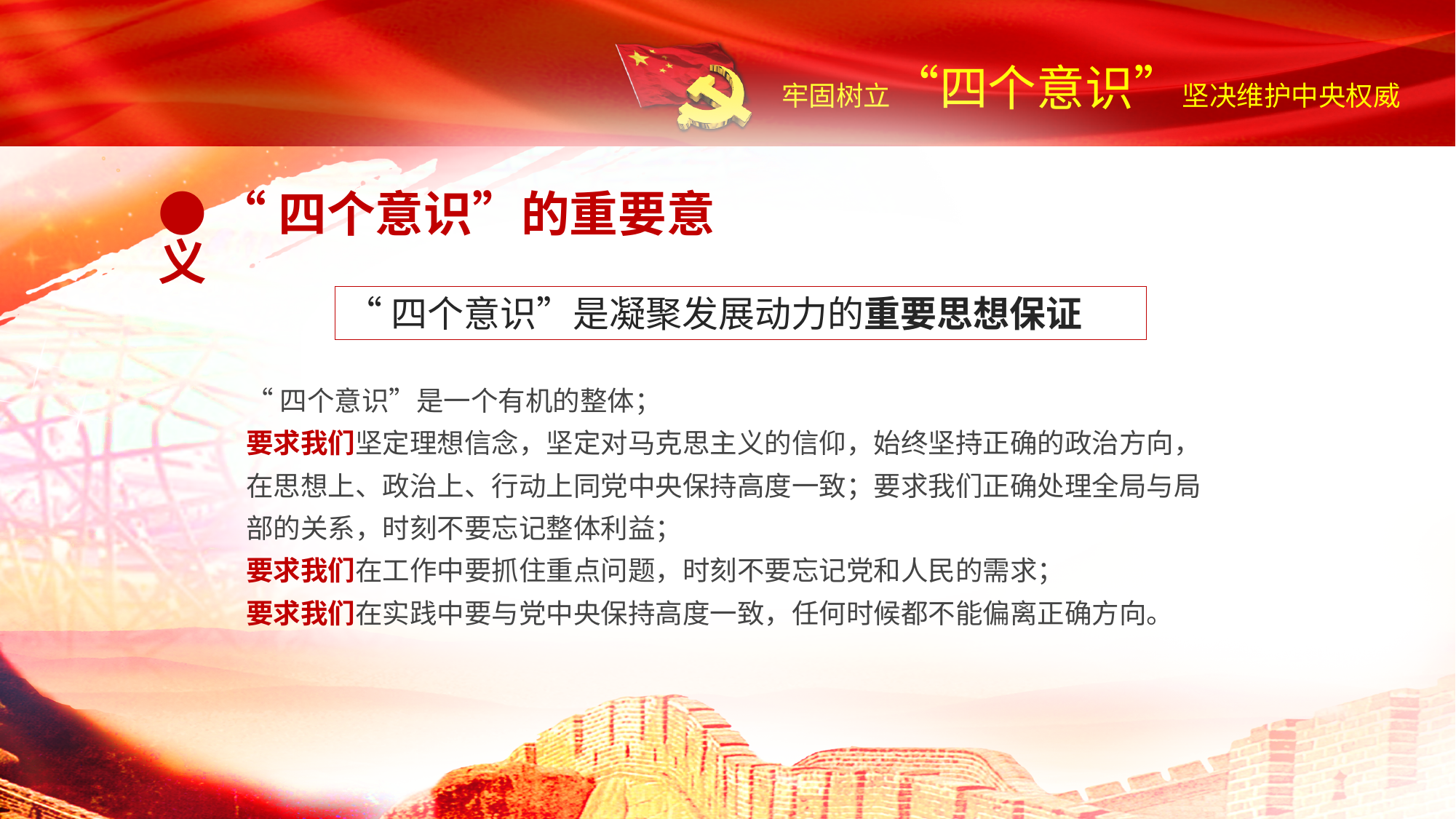

● “四个意识”的重要意义
“四个意识”是凝聚发展动力的重要思想保证

“四个意识”是一个有机的整体；
要求我们坚定理想信念，坚定对马克思主义的信仰，始终坚持正确的政治方向，在思想上、政治上、行动上同党中央保持高度一致；要求我们正确处理全局与局部的关系，时刻不要忘记整体利益；
要求我们在工作中要抓住重点问题，时刻不要忘记党和人民的需求；
要求我们在实践中要与党中央保持高度一致，任何时候都不能偏离正确方向。